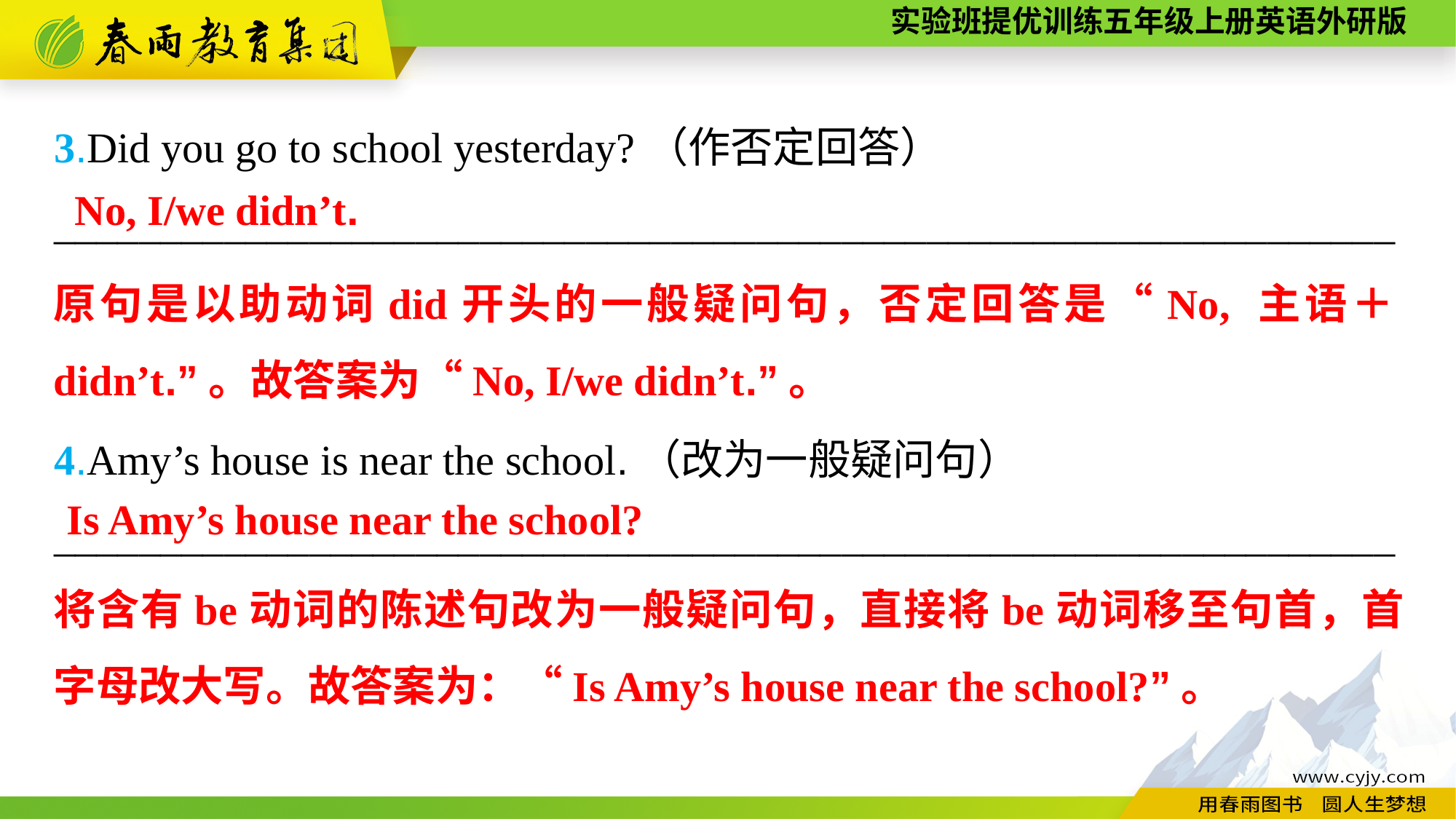

3.Did you go to school yesterday?（作否定回答）
_______________________________________________________________

4.Amy’s house is near the school.（改为一般疑问句）
_______________________________________________________________
No, I/we didn’t.
原句是以助动词did开头的一般疑问句，否定回答是“No, 主语＋didn’t.”。故答案为“No, I/we didn’t.”。
Is Amy’s house near the school?
将含有be动词的陈述句改为一般疑问句，直接将be动词移至句首，首字母改大写。故答案为：“Is Amy’s house near the school?”。